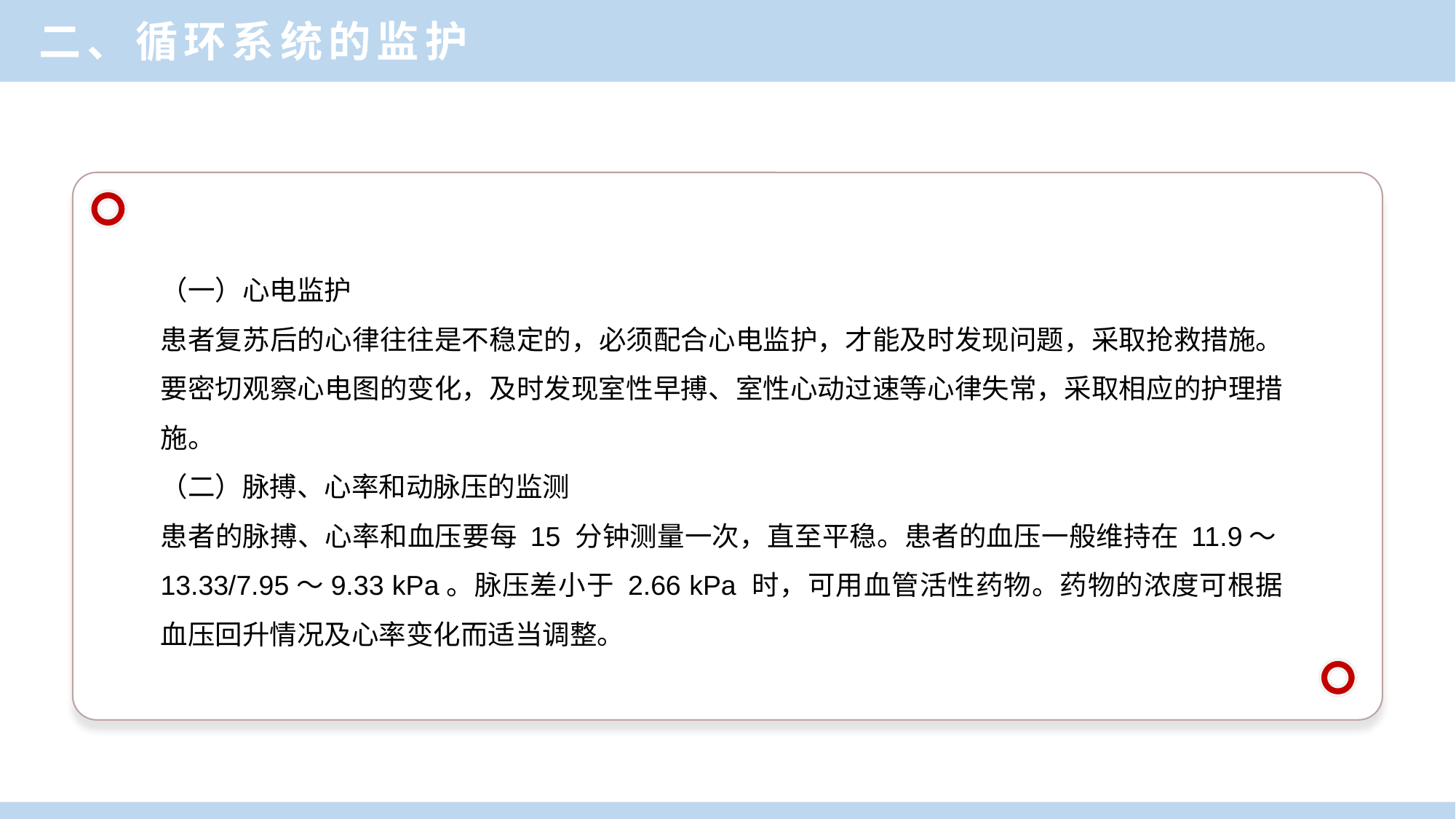

二、循环系统的监护

（一）心电监护
患者复苏后的心律往往是不稳定的，必须配合心电监护，才能及时发现问题，采取抢救措施。要密切观察心电图的变化，及时发现室性早搏、室性心动过速等心律失常，采取相应的护理措施。
（二）脉搏、心率和动脉压的监测
患者的脉搏、心率和血压要每 15 分钟测量一次，直至平稳。患者的血压一般维持在 11.9～13.33/7.95～9.33 kPa。脉压差小于 2.66 kPa 时，可用血管活性药物。药物的浓度可根据血压回升情况及心率变化而适当调整。